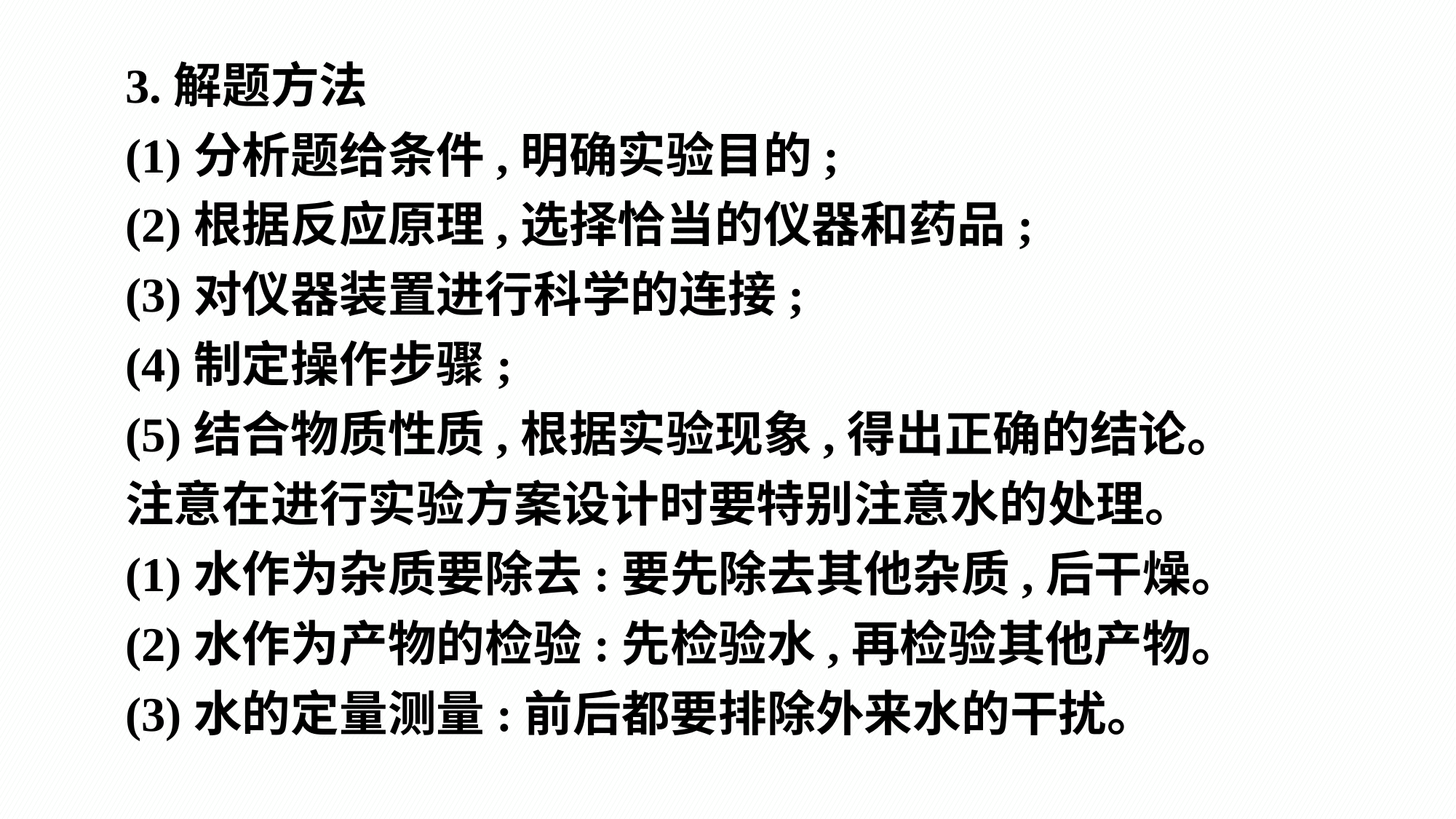

3.解题方法
(1)分析题给条件,明确实验目的;
(2)根据反应原理,选择恰当的仪器和药品;
(3)对仪器装置进行科学的连接;
(4)制定操作步骤;
(5)结合物质性质,根据实验现象,得出正确的结论。
注意在进行实验方案设计时要特别注意水的处理。
(1)水作为杂质要除去:要先除去其他杂质,后干燥。
(2)水作为产物的检验:先检验水,再检验其他产物。
(3)水的定量测量:前后都要排除外来水的干扰。